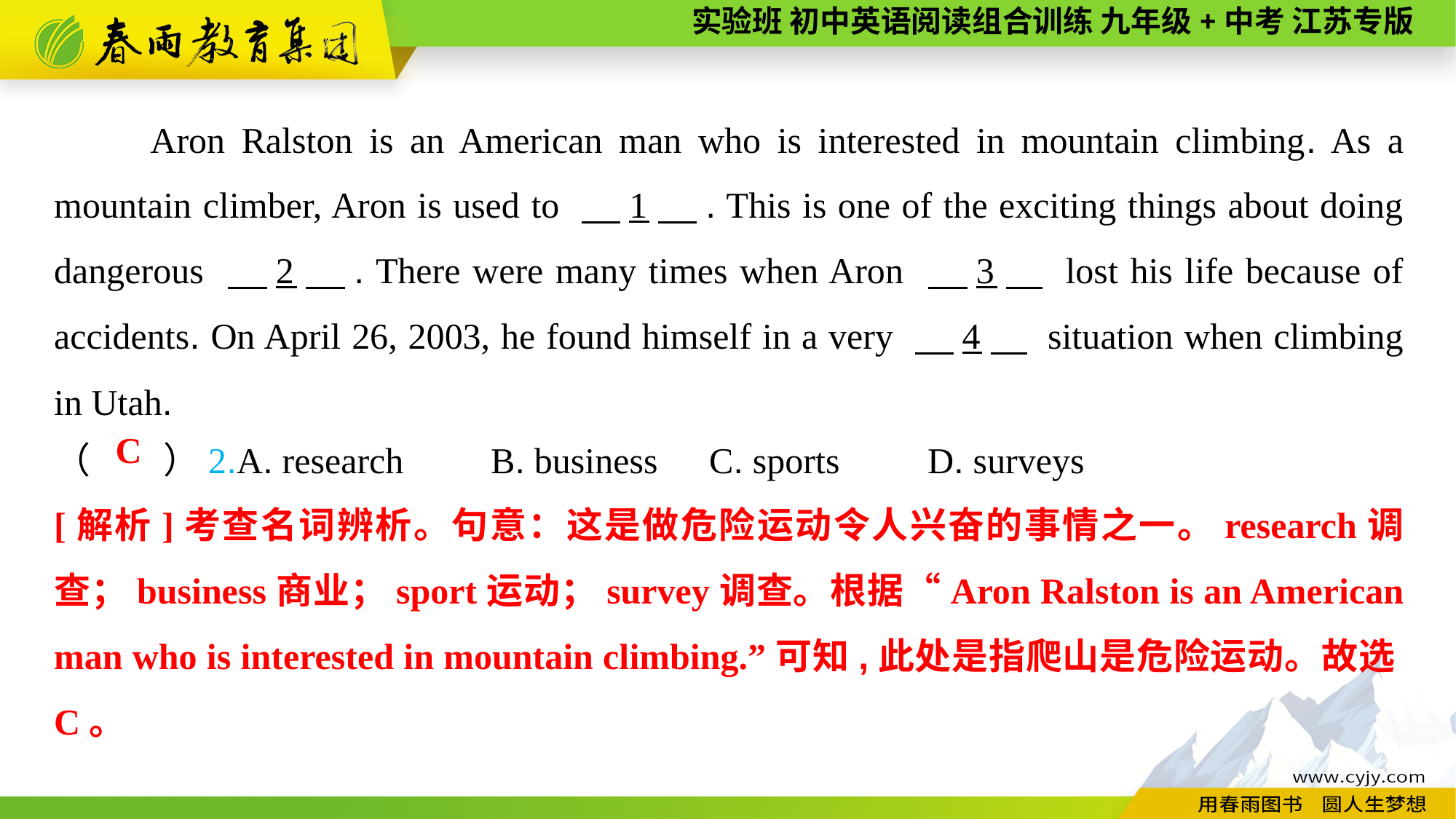

Aron Ralston is an American man who is interested in mountain climbing. As a mountain climber, Aron is used to 　1　. This is one of the exciting things about doing dangerous 　2　. There were many times when Aron 　3　 lost his life because of accidents. On April 26, 2003, he found himself in a very 　4　 situation when climbing in Utah.
（　　）2.A. research	B. business	C. sports	D. surveys
C
[解析]考查名词辨析。句意：这是做危险运动令人兴奋的事情之一。research调查；business商业；sport运动；survey调查。根据“Aron Ralston is an American man who is interested in mountain climbing.”可知,此处是指爬山是危险运动。故选C。